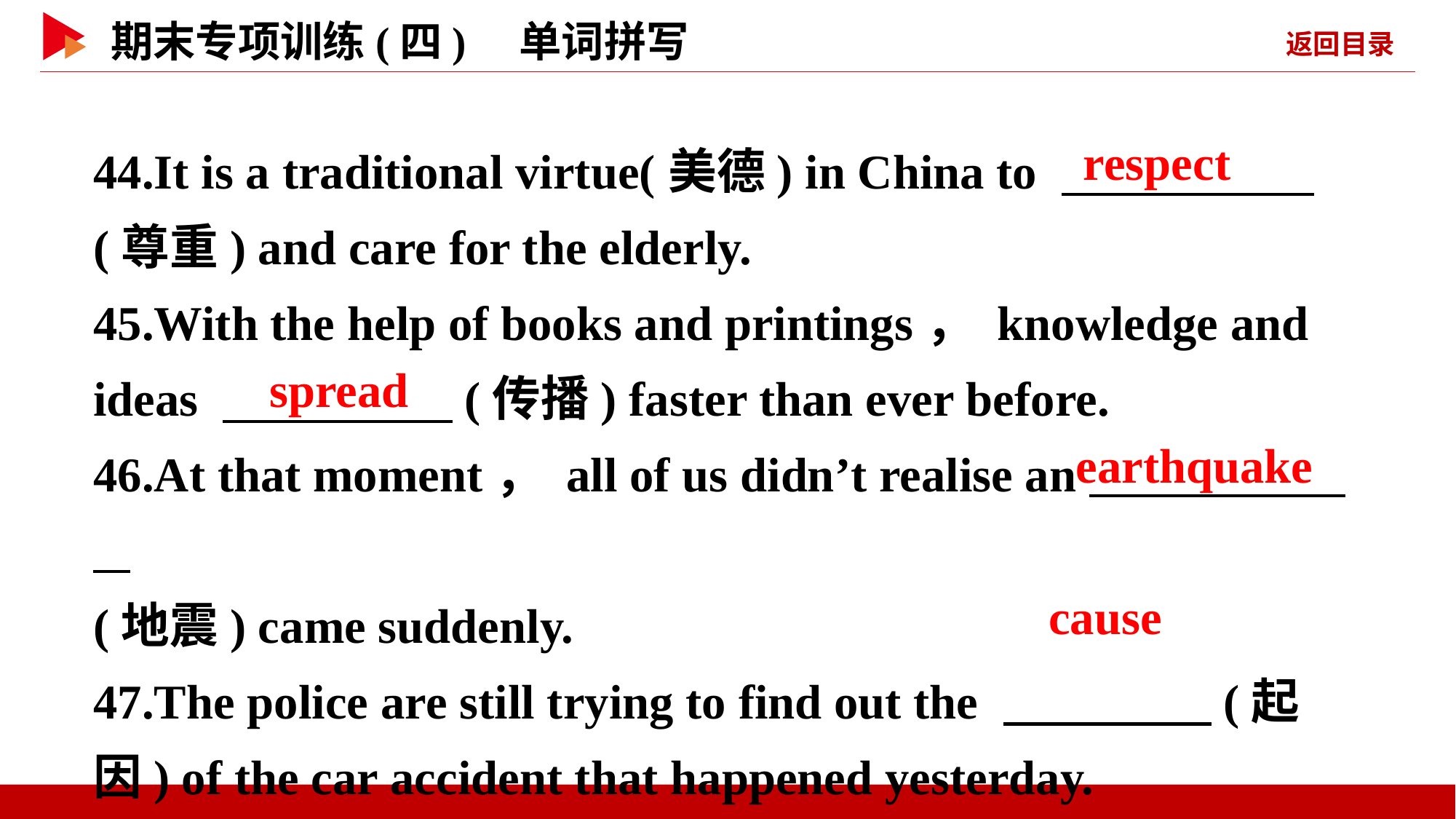

44.It is a traditional virtue(美德) in China to 　              　(尊重) and care for the elderly.
45.With the help of books and printings， knowledge and ideas 　            　(传播) faster than ever before.
46.At that moment， all of us didn’t realise an                       _
(地震) came suddenly.
47.The police are still trying to find out the 　          　(起因) of the car accident that happened yesterday.
　respect
　spread
 earthquake
　cause